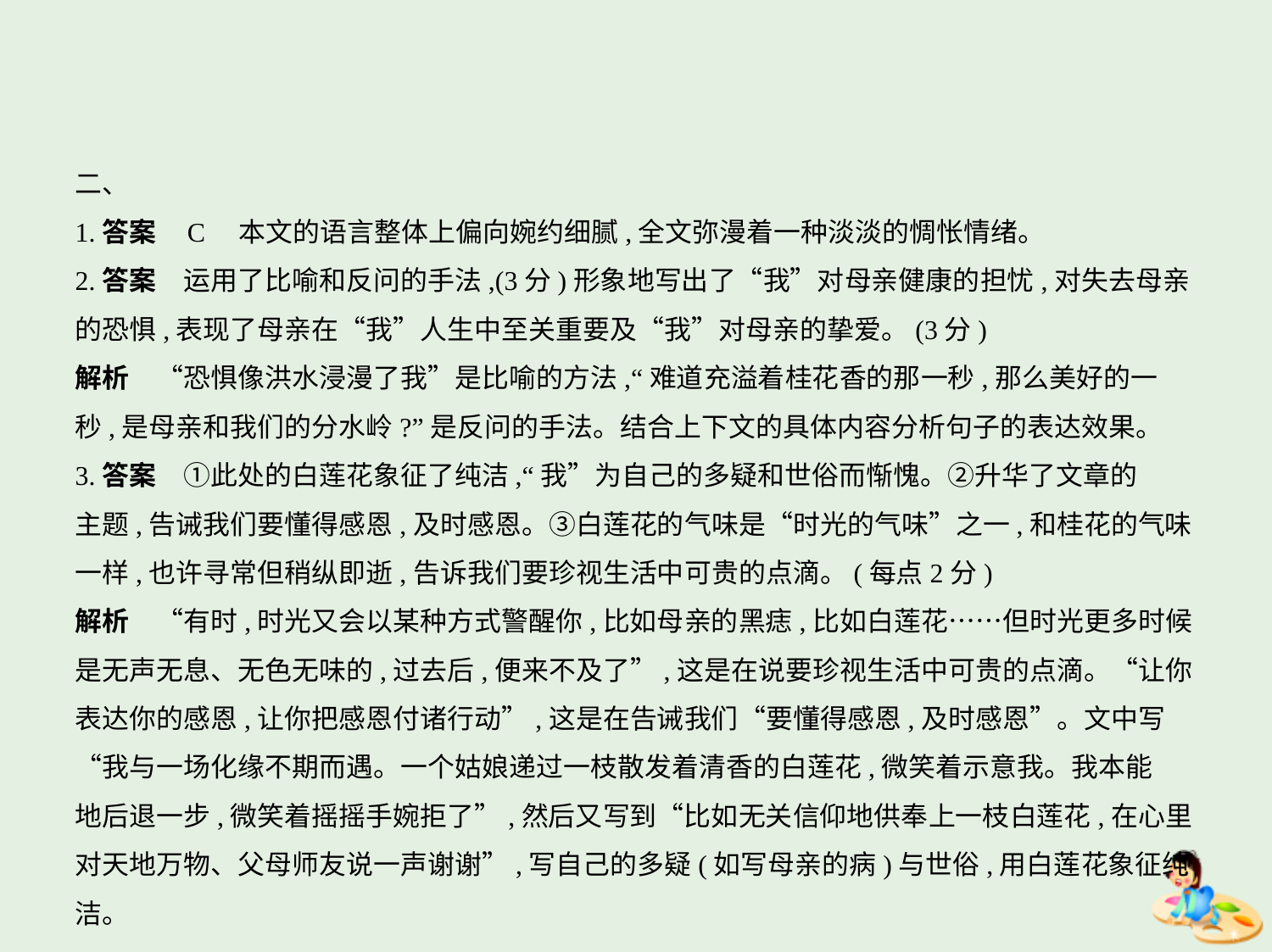

二、
1.答案    C　本文的语言整体上偏向婉约细腻,全文弥漫着一种淡淡的惆怅情绪。
2.答案　运用了比喻和反问的手法,(3分)形象地写出了“我”对母亲健康的担忧,对失去母亲
的恐惧,表现了母亲在“我”人生中至关重要及“我”对母亲的挚爱。(3分)
解析　“恐惧像洪水浸漫了我”是比喻的方法,“难道充溢着桂花香的那一秒,那么美好的一
秒,是母亲和我们的分水岭?”是反问的手法。结合上下文的具体内容分析句子的表达效果。
3.答案　①此处的白莲花象征了纯洁,“我”为自己的多疑和世俗而惭愧。②升华了文章的
主题,告诫我们要懂得感恩,及时感恩。③白莲花的气味是“时光的气味”之一,和桂花的气味
一样,也许寻常但稍纵即逝,告诉我们要珍视生活中可贵的点滴。(每点2分)
解析　“有时,时光又会以某种方式警醒你,比如母亲的黑痣,比如白莲花……但时光更多时候
是无声无息、无色无味的,过去后,便来不及了”,这是在说要珍视生活中可贵的点滴。“让你
表达你的感恩,让你把感恩付诸行动”,这是在告诫我们“要懂得感恩,及时感恩”。文中写
“我与一场化缘不期而遇。一个姑娘递过一枝散发着清香的白莲花,微笑着示意我。我本能
地后退一步,微笑着摇摇手婉拒了”,然后又写到“比如无关信仰地供奉上一枝白莲花,在心里
对天地万物、父母师友说一声谢谢”,写自己的多疑(如写母亲的病)与世俗,用白莲花象征纯洁。